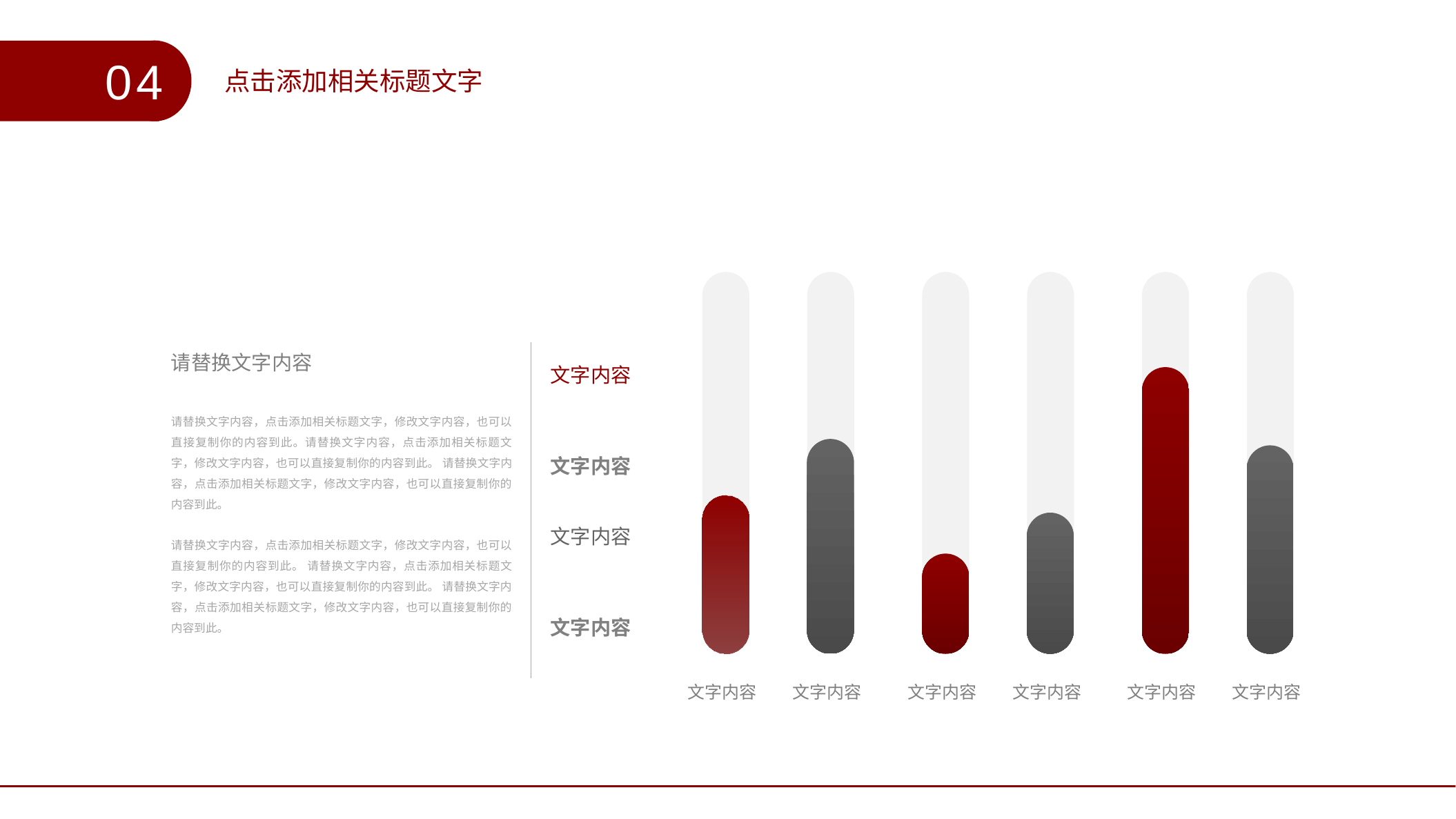

04
点击添加相关标题文字

请替换文字内容
文字内容
文字内容

75%
请替换文字内容，点击添加相关标题文字，修改文字内容，也可以直接复制你的内容到此。请替换文字内容，点击添加相关标题文字，修改文字内容，也可以直接复制你的内容到此。 请替换文字内容，点击添加相关标题文字，修改文字内容，也可以直接复制你的内容到此。

请替换文字内容，点击添加相关标题文字，修改文字内容，也可以直接复制你的内容到此。 请替换文字内容，点击添加相关标题文字，修改文字内容，也可以直接复制你的内容到此。 请替换文字内容，点击添加相关标题文字，修改文字内容，也可以直接复制你的内容到此。

55%
55%

文字内容
文字内容
40%

39%

30%
文字内容
文字内容
文字内容
文字内容
文字内容
文字内容